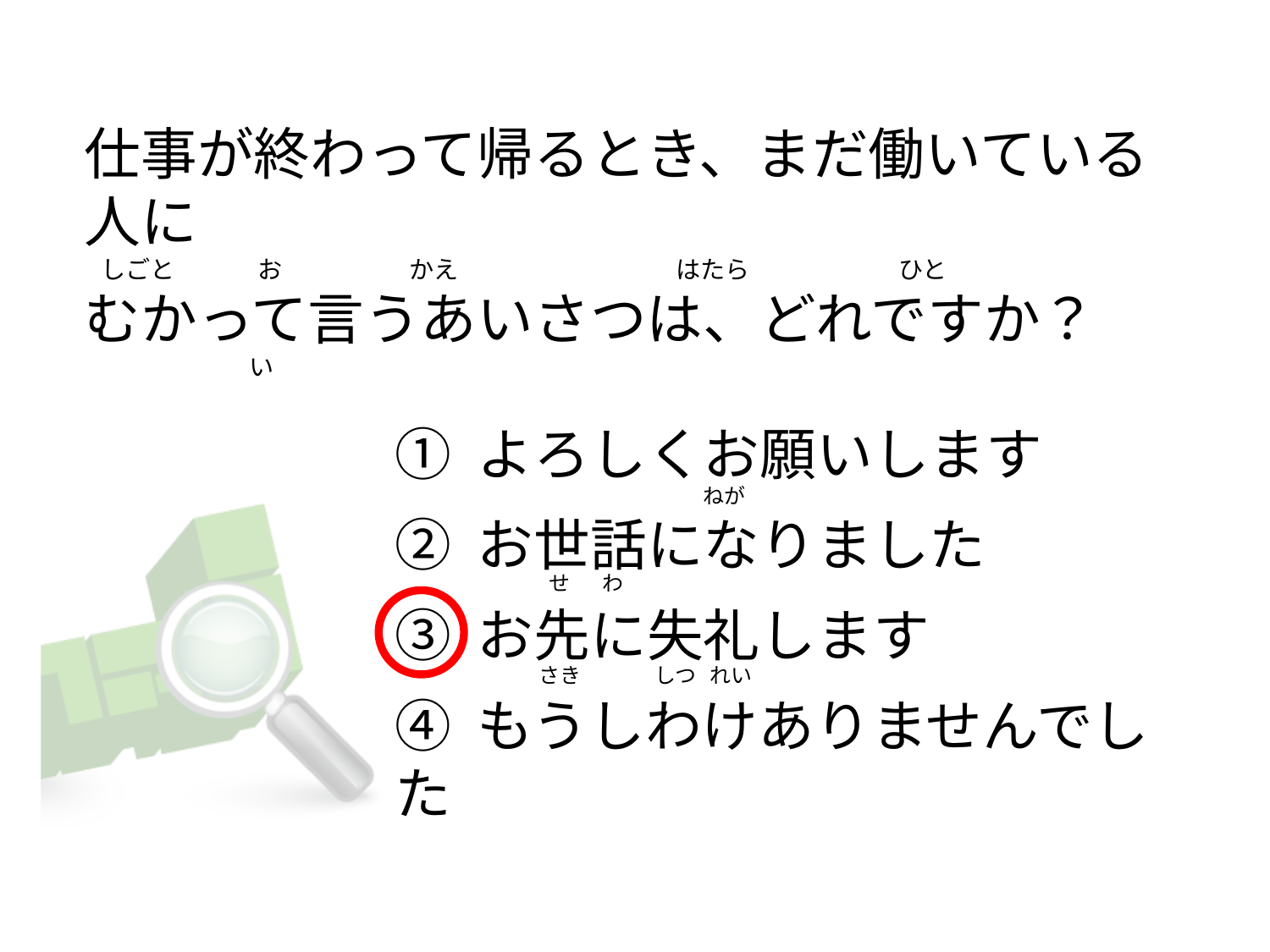

# 仕事が終わって帰るとき、まだ働いている人に    しごと               お                       かえ                                   　はたら                           ひと むかって言うあいさつは、どれですか？                                   い
① よろしくお願いします
② お世話になりました
③ お先に失礼します
④ もうしわけありませんでした
                                                ねが
               せ       わ

            さき                しつ   れい